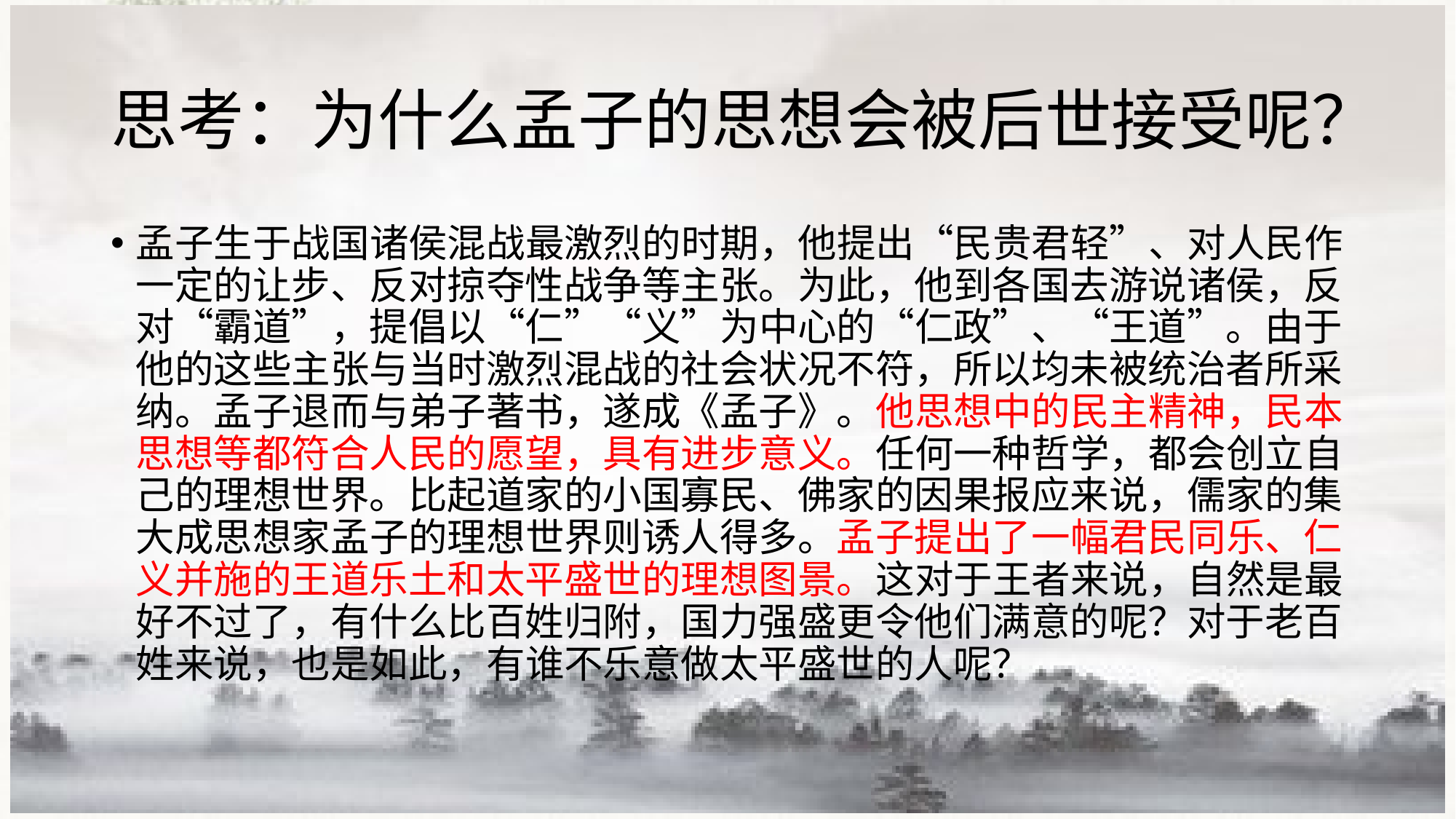

# 思考：为什么孟子的思想会被后世接受呢？
孟子生于战国诸侯混战最激烈的时期，他提出“民贵君轻”、对人民作一定的让步、反对掠夺性战争等主张。为此，他到各国去游说诸侯，反对“霸道”，提倡以“仁”“义”为中心的“仁政”、“王道”。由于他的这些主张与当时激烈混战的社会状况不符，所以均未被统治者所采纳。孟子退而与弟子著书，遂成《孟子》。他思想中的民主精神，民本思想等都符合人民的愿望，具有进步意义。任何一种哲学，都会创立自己的理想世界。比起道家的小国寡民、佛家的因果报应来说，儒家的集大成思想家孟子的理想世界则诱人得多。孟子提出了一幅君民同乐、仁义并施的王道乐土和太平盛世的理想图景。这对于王者来说，自然是最好不过了，有什么比百姓归附，国力强盛更令他们满意的呢？对于老百姓来说，也是如此，有谁不乐意做太平盛世的人呢？